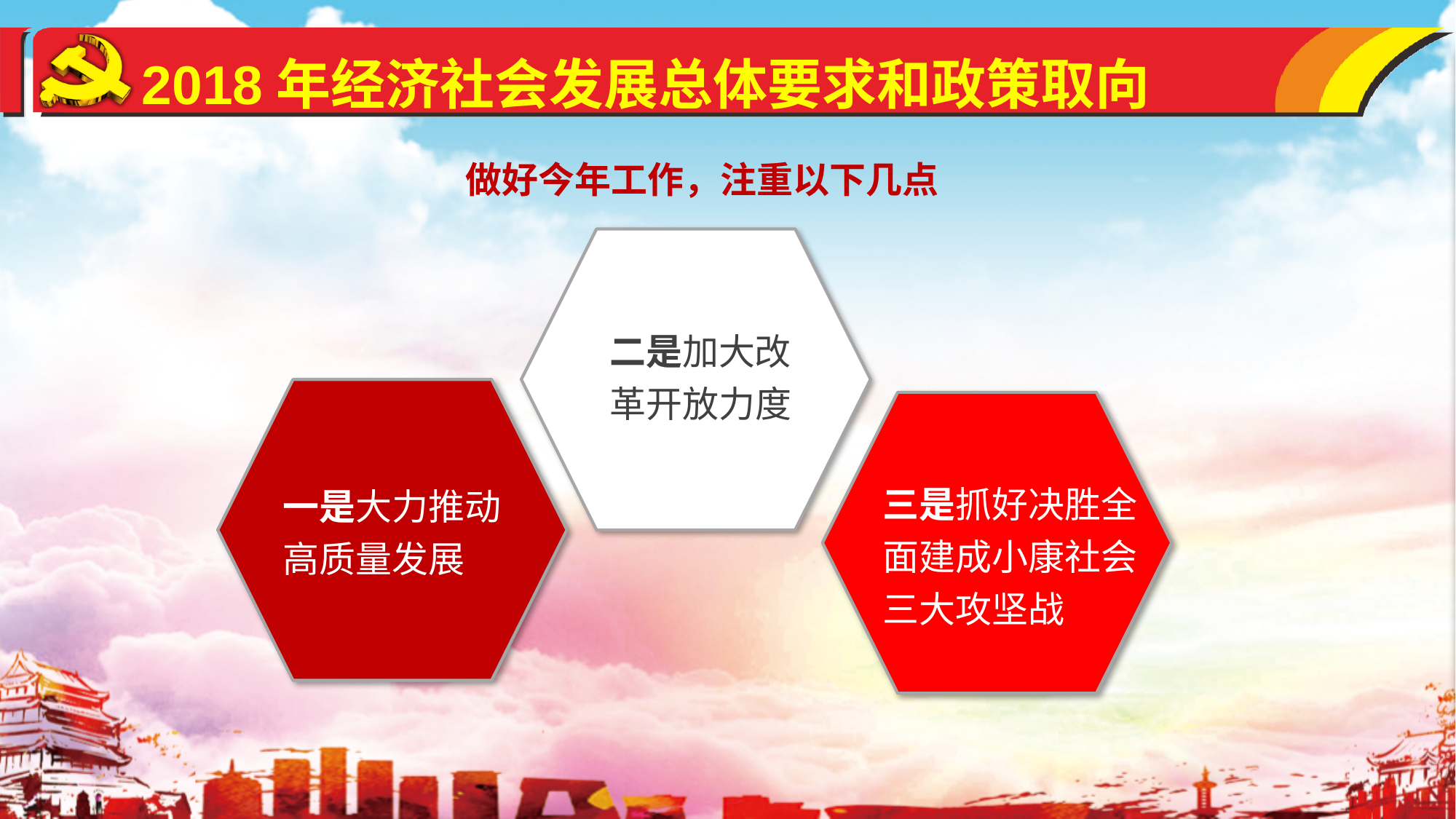

2018年经济社会发展总体要求和政策取向
做好今年工作，注重以下几点

二是加大改革开放力度

三是抓好决胜全面建成小康社会三大攻坚战
一是大力推动高质量发展